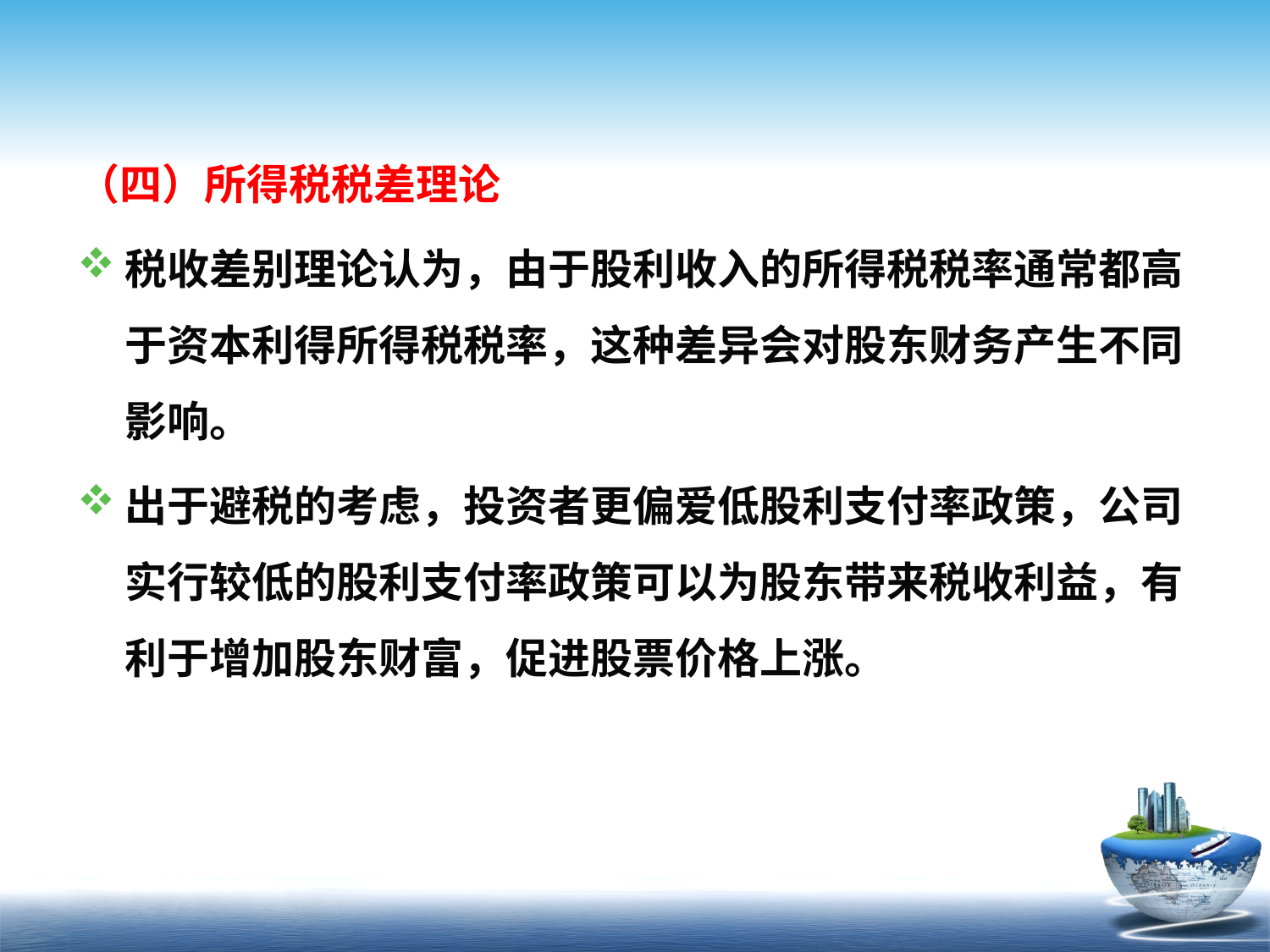

（四）所得税税差理论
税收差别理论认为，由于股利收入的所得税税率通常都高于资本利得所得税税率，这种差异会对股东财务产生不同影响。
出于避税的考虑，投资者更偏爱低股利支付率政策，公司实行较低的股利支付率政策可以为股东带来税收利益，有利于增加股东财富，促进股票价格上涨。